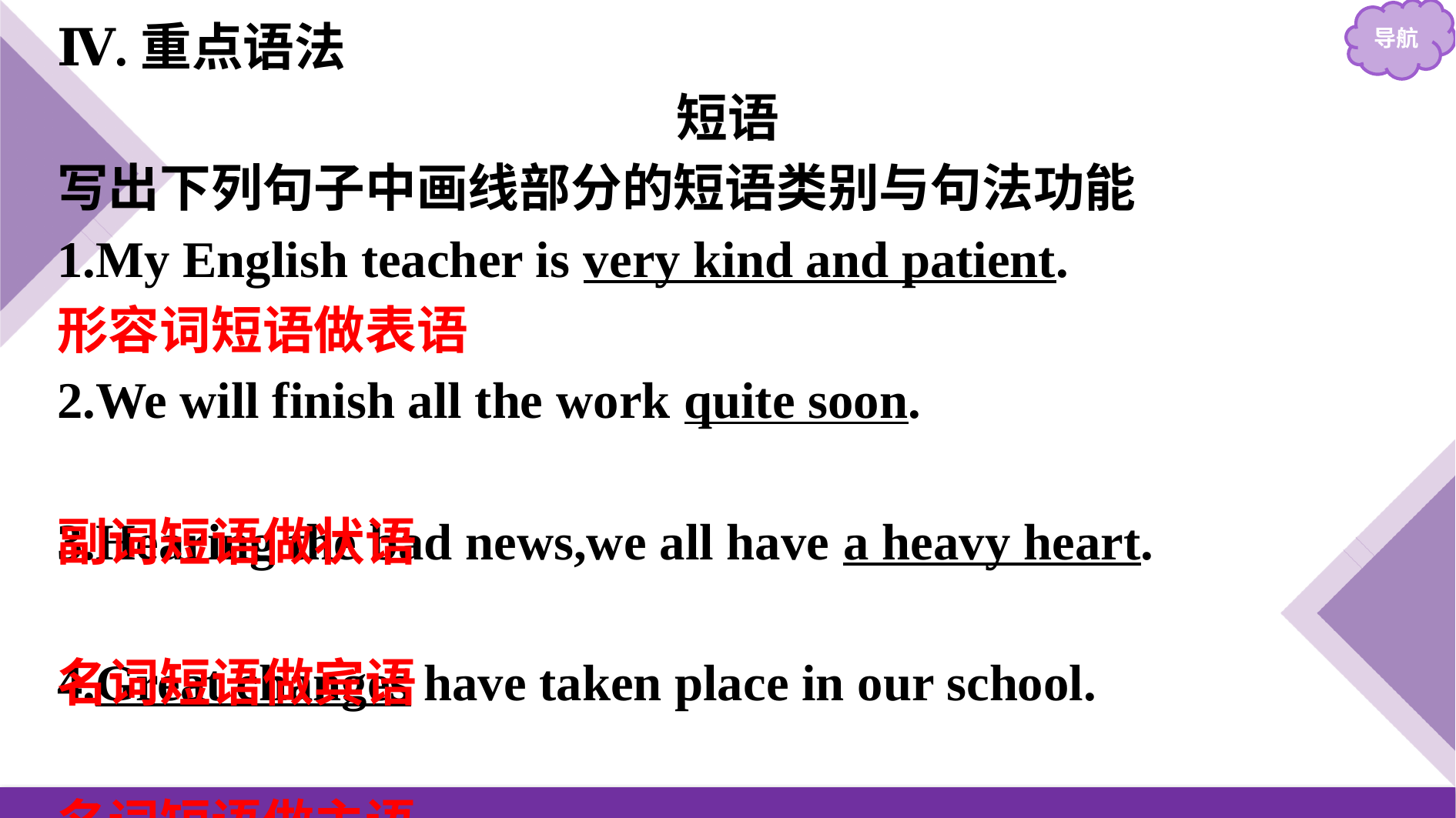

Ⅳ.重点语法
短语
写出下列句子中画线部分的短语类别与句法功能
1.My English teacher is very kind and patient.

2.We will finish all the work quite soon.

3.Hearing the bad news,we all have a heavy heart.

4.Great changes have taken place in our school.
形容词短语做表语

副词短语做状语

名词短语做宾语

名词短语做主语